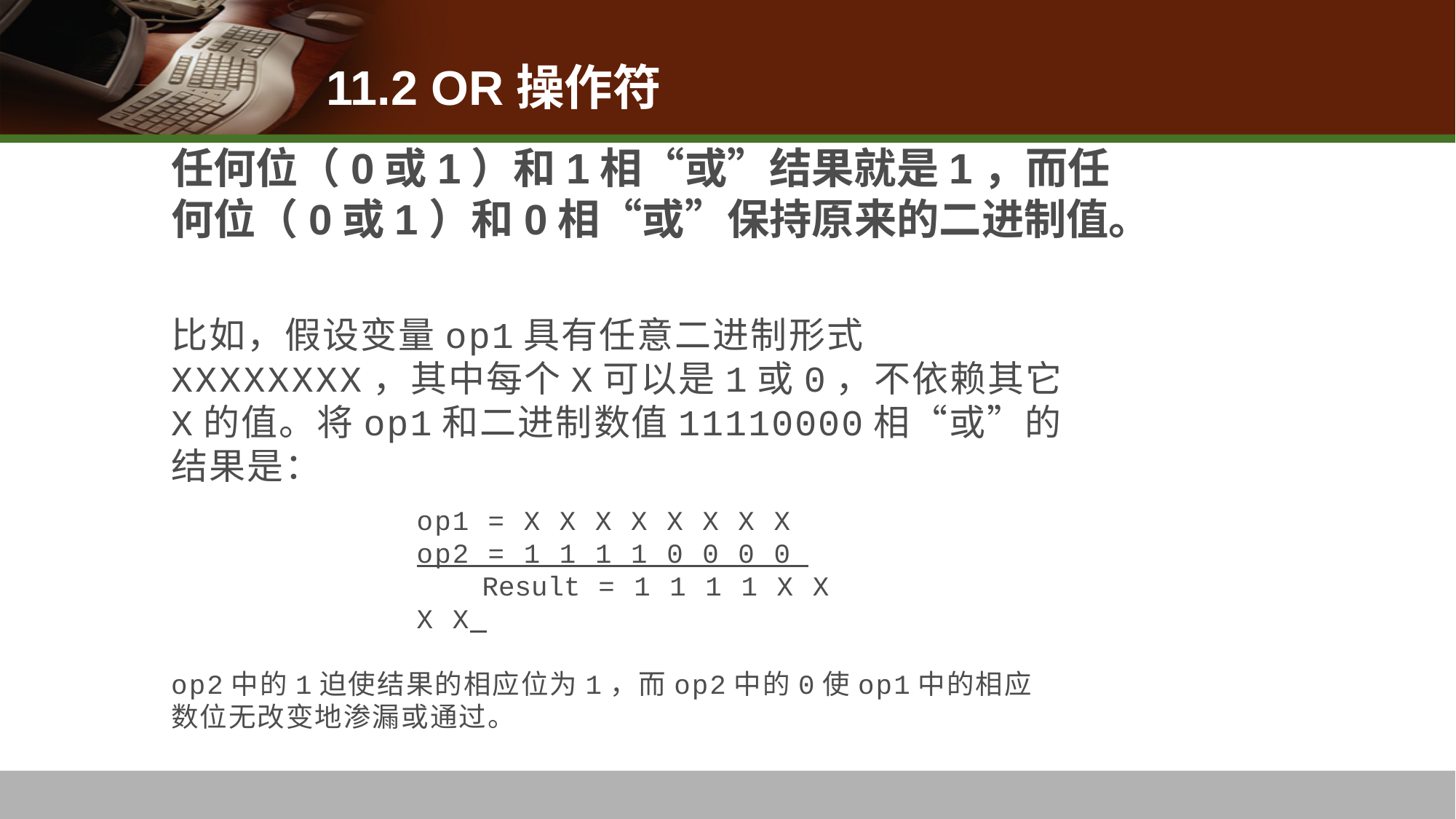

11.2 OR操作符
# 任何位（0或1）和1相“或”结果就是1，而任何位（0或1）和0相“或”保持原来的二进制值。
比如，假设变量op1具有任意二进制形式XXXXXXXX，其中每个X可以是1或0，不依赖其它X的值。将op1和二进制数值11110000相“或”的结果是：
op1 = X X X X X X X X
op2 = 1 1 1 1 0 0 0 0
    Result = 1 1 1 1 X X X X

op2中的1迫使结果的相应位为1，而op2中的0使op1中的相应数位无改变地渗漏或通过。